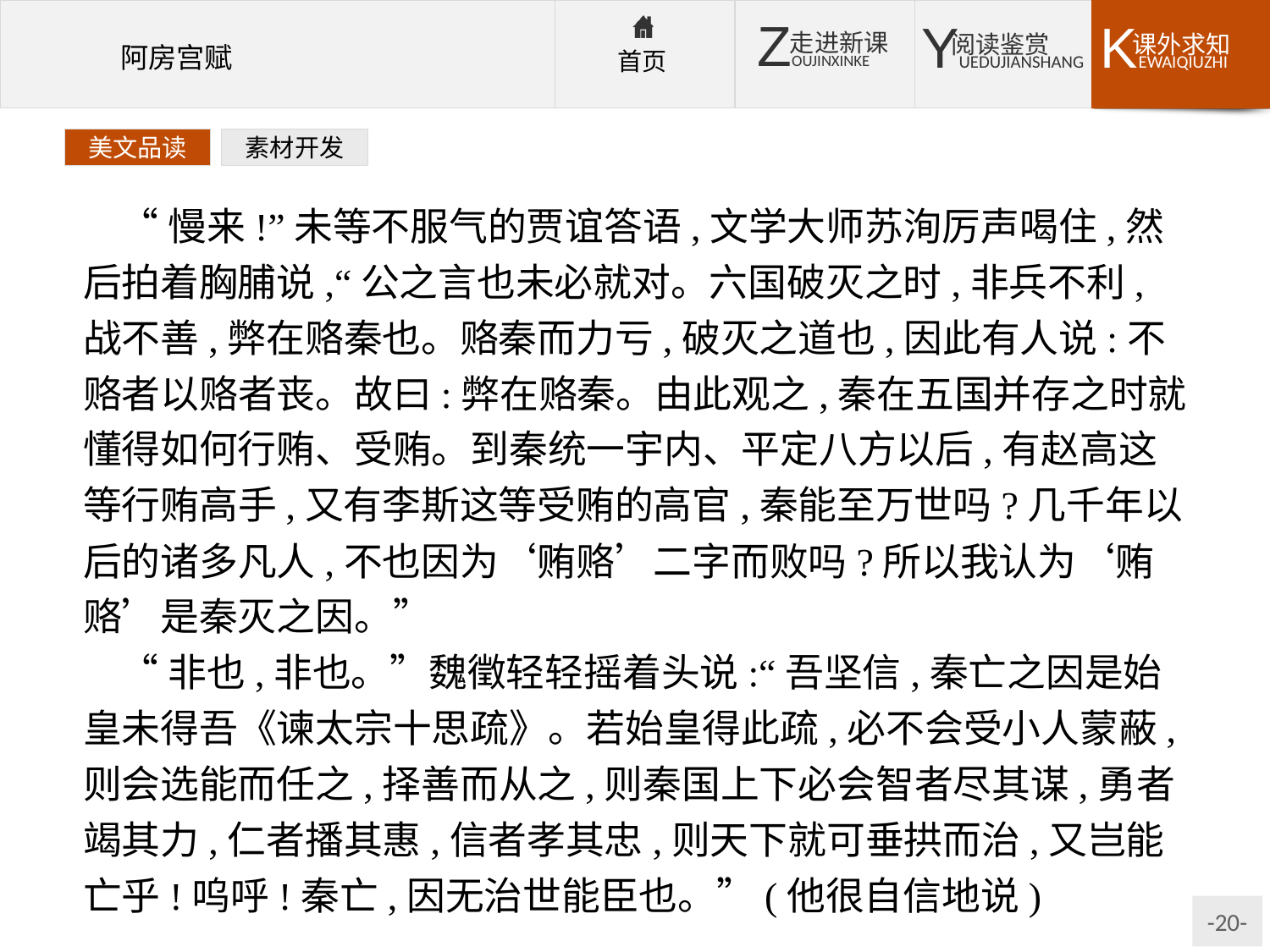

美文品读
素材开发
“慢来!”未等不服气的贾谊答语,文学大师苏洵厉声喝住,然后拍着胸脯说,“公之言也未必就对。六国破灭之时,非兵不利,战不善,弊在赂秦也。赂秦而力亏,破灭之道也,因此有人说:不赂者以赂者丧。故曰:弊在赂秦。由此观之,秦在五国并存之时就懂得如何行贿、受贿。到秦统一宇内、平定八方以后,有赵高这等行贿高手,又有李斯这等受贿的高官,秦能至万世吗?几千年以后的诸多凡人,不也因为‘贿赂’二字而败吗?所以我认为‘贿赂’是秦灭之因。”
“非也,非也。”魏徵轻轻摇着头说:“吾坚信,秦亡之因是始皇未得吾《谏太宗十思疏》。若始皇得此疏,必不会受小人蒙蔽,则会选能而任之,择善而从之,则秦国上下必会智者尽其谋,勇者竭其力,仁者播其惠,信者孝其忠,则天下就可垂拱而治,又岂能亡乎!呜呼!秦亡,因无治世能臣也。”(他很自信地说)